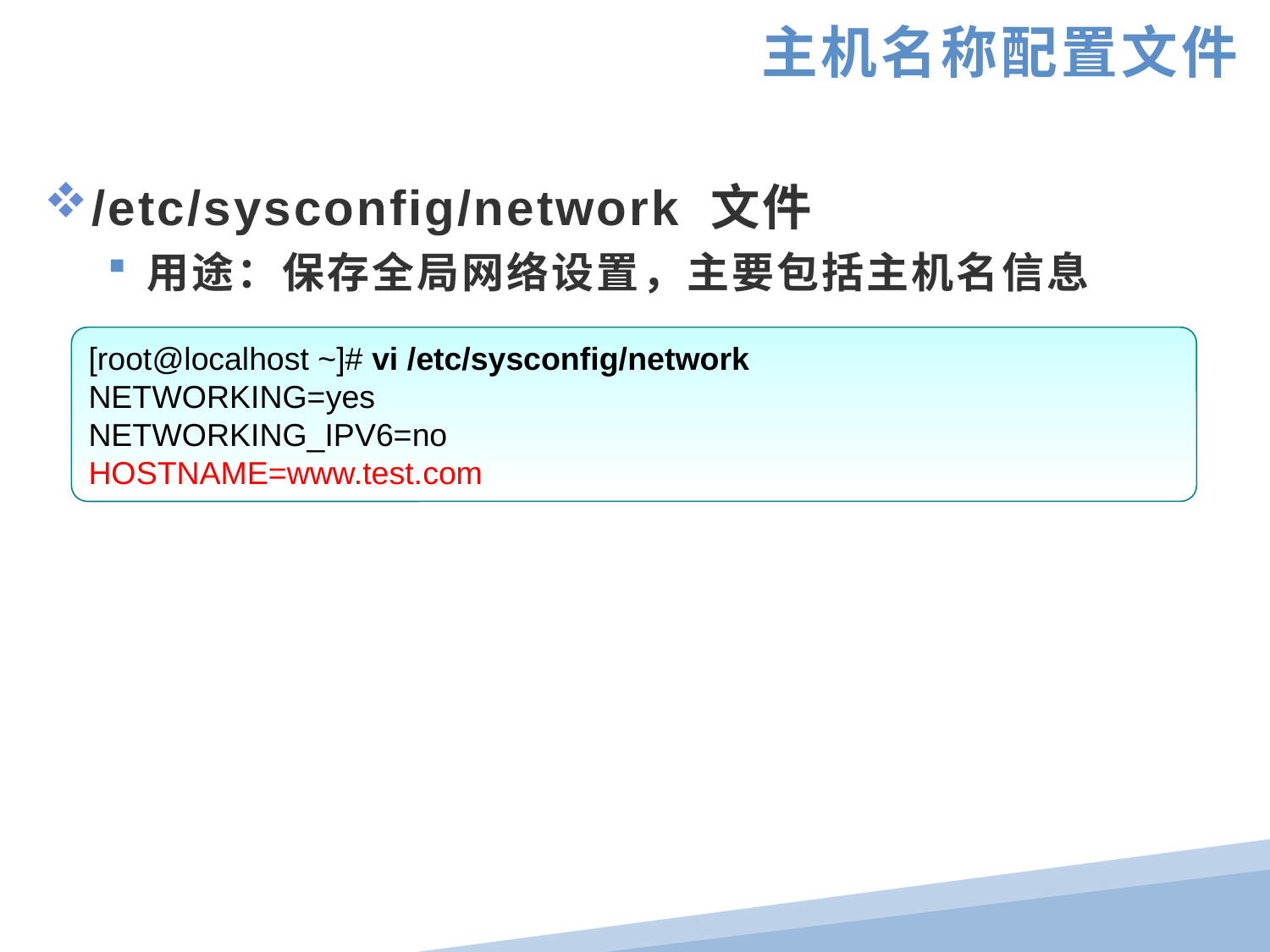

主机名称配置文件
/etc/sysconfig/network 文件
用途：保存全局网络设置，主要包括主机名信息
[root@localhost ~]# vi /etc/sysconfig/network
NETWORKING=yes
NETWORKING_IPV6=no
HOSTNAME=www.test.com